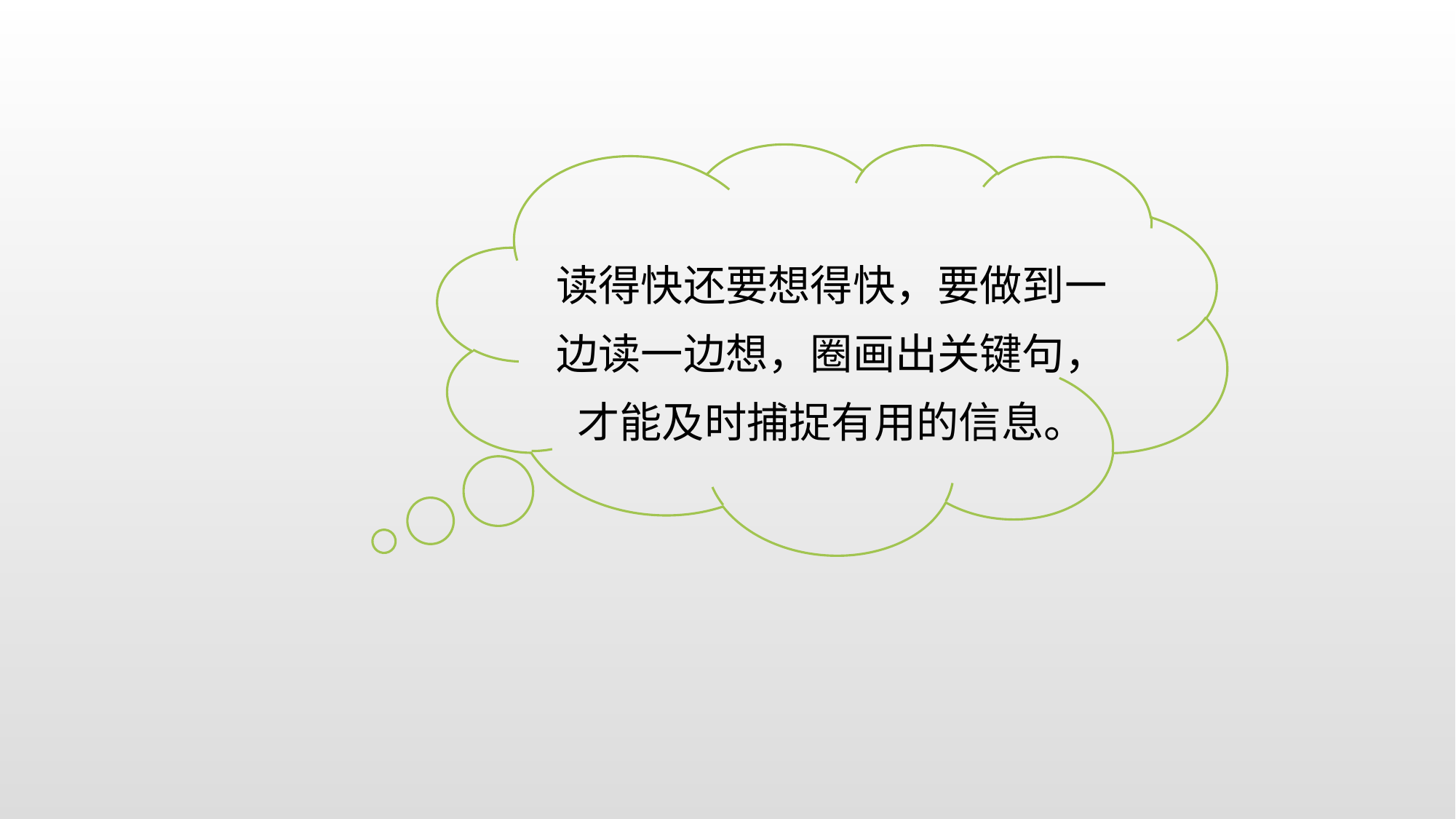

读得快还要想得快，要做到一边读一边想，圈画出关键句，才能及时捕捉有用的信息。